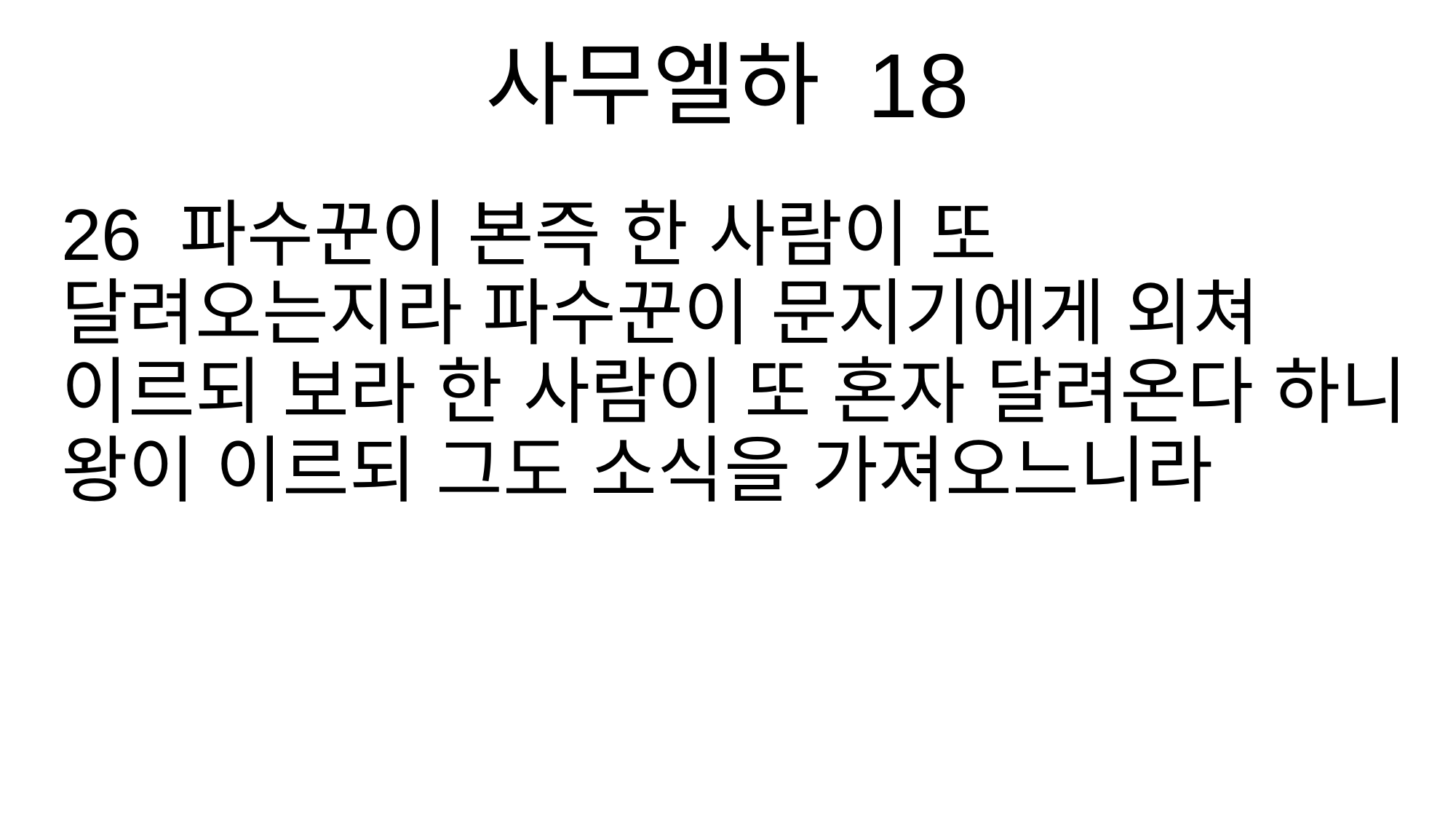

사무엘하 18
26 파수꾼이 본즉 한 사람이 또 달려오는지라 파수꾼이 문지기에게 외쳐 이르되 보라 한 사람이 또 혼자 달려온다 하니 왕이 이르되 그도 소식을 가져오느니라